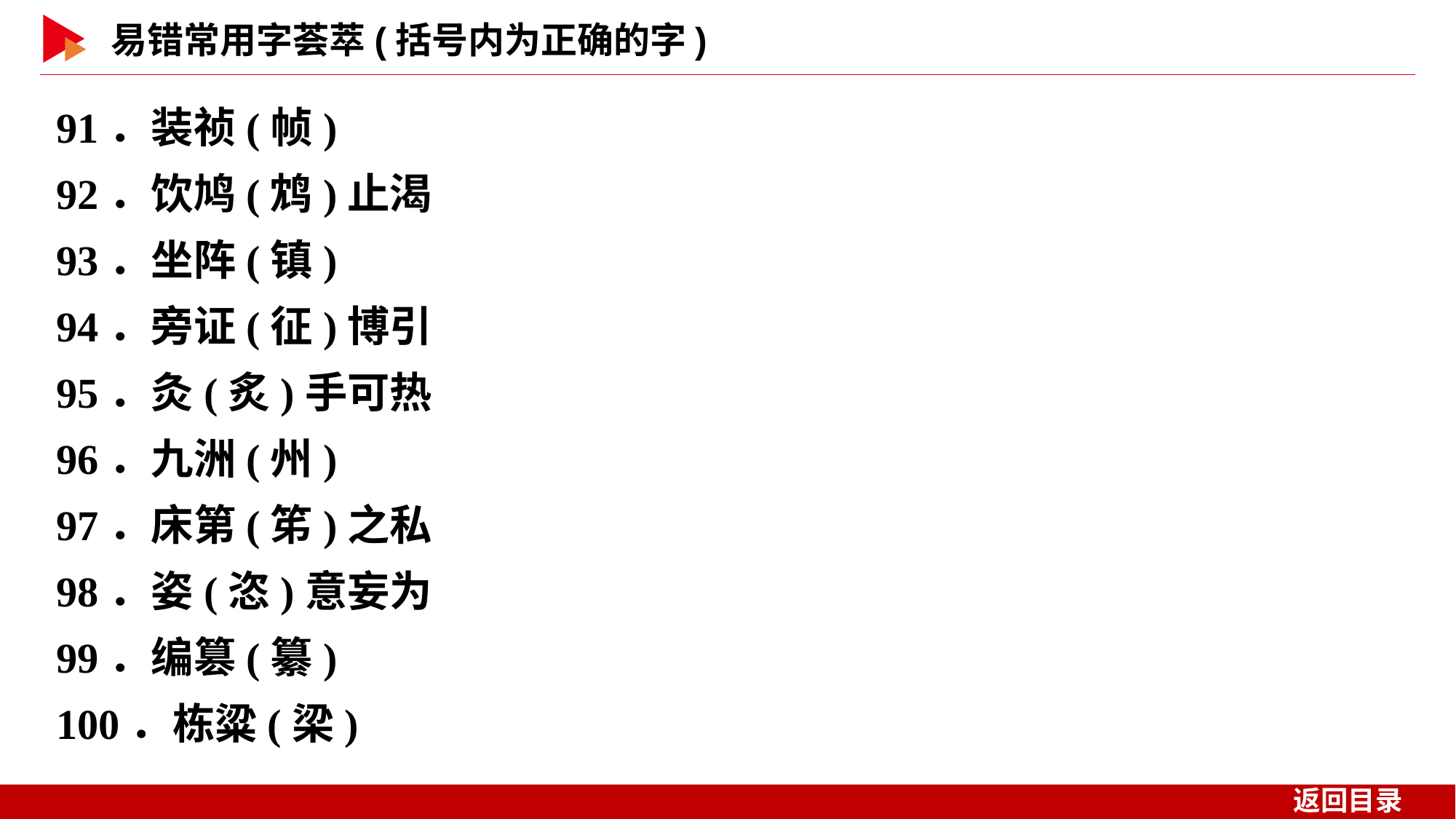

91．装祯(帧)
92．饮鸠(鸩)止渴
93．坐阵(镇)
94．旁证(征)博引
95．灸(炙)手可热
96．九洲(州)
97．床第(笫)之私
98．姿(恣)意妄为
99．编篡(纂)
100．栋粱(梁)